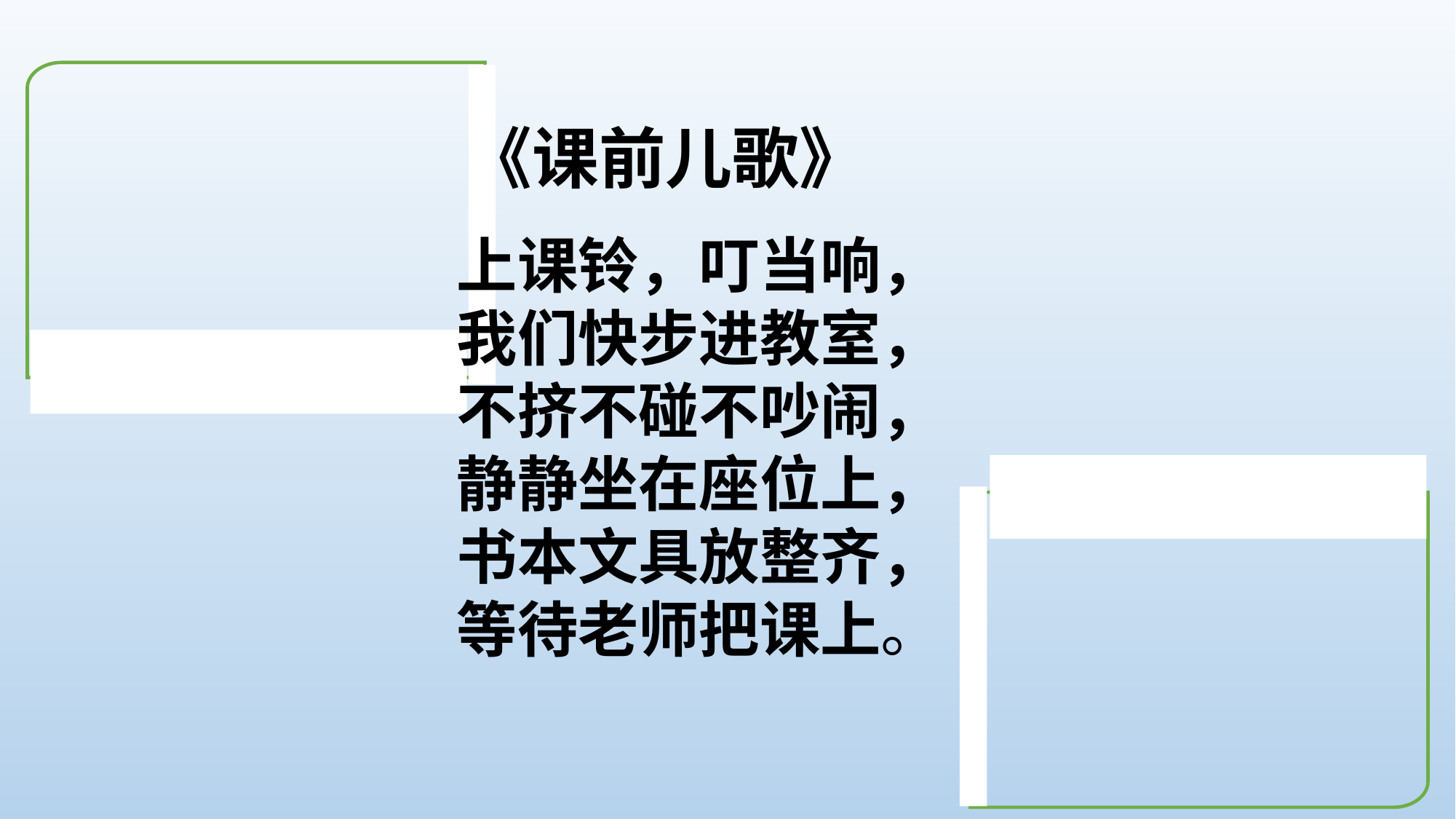

#
《课前儿歌》

上课铃，叮当响，
我们快步进教室，
不挤不碰不吵闹，
静静坐在座位上，
书本文具放整齐，
等待老师把课上。